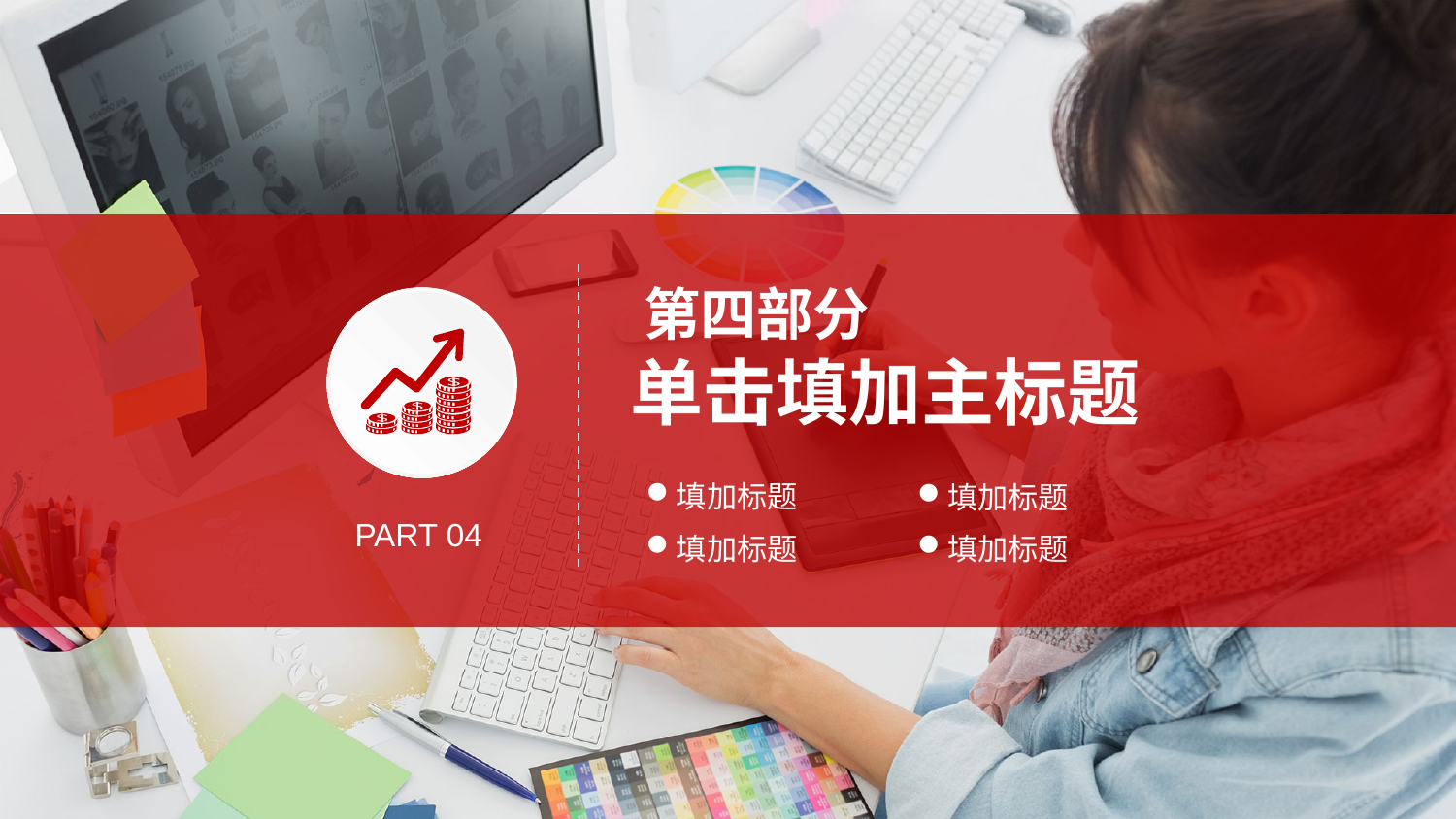

第四部分
单击填加主标题

填加标题
填加标题
PART 04
填加标题
填加标题